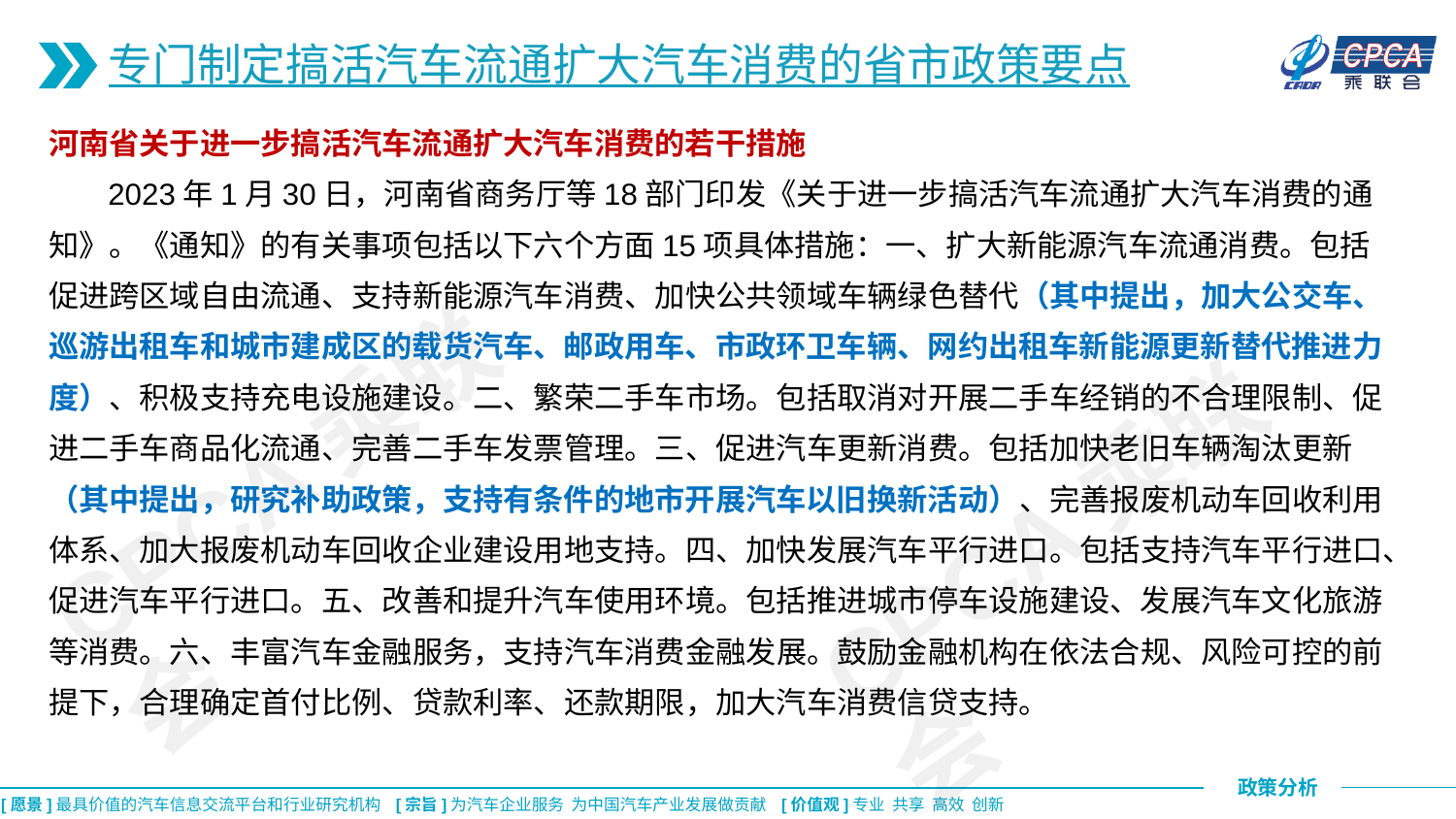

专门制定搞活汽车流通扩大汽车消费的省市政策要点
河南省关于进一步搞活汽车流通扩大汽车消费的若干措施
       2023年1月30日，河南省商务厅等18部门印发《关于进一步搞活汽车流通扩大汽车消费的通知》。《通知》的有关事项包括以下六个方面15项具体措施：一、扩大新能源汽车流通消费。包括促进跨区域自由流通、支持新能源汽车消费、加快公共领域车辆绿色替代（其中提出，加大公交车、巡游出租车和城市建成区的载货汽车、邮政用车、市政环卫车辆、网约出租车新能源更新替代推进力度）、积极支持充电设施建设。二、繁荣二手车市场。包括取消对开展二手车经销的不合理限制、促进二手车商品化流通、完善二手车发票管理。三、促进汽车更新消费。包括加快老旧车辆淘汰更新（其中提出，研究补助政策，支持有条件的地市开展汽车以旧换新活动）、完善报废机动车回收利用体系、加大报废机动车回收企业建设用地支持。四、加快发展汽车平行进口。包括支持汽车平行进口、促进汽车平行进口。五、改善和提升汽车使用环境。包括推进城市停车设施建设、发展汽车文化旅游等消费。六、丰富汽车金融服务，支持汽车消费金融发展。鼓励金融机构在依法合规、风险可控的前提下，合理确定首付比例、贷款利率、还款期限，加大汽车消费信贷支持。
CPCA乘联会
CPCA乘联会